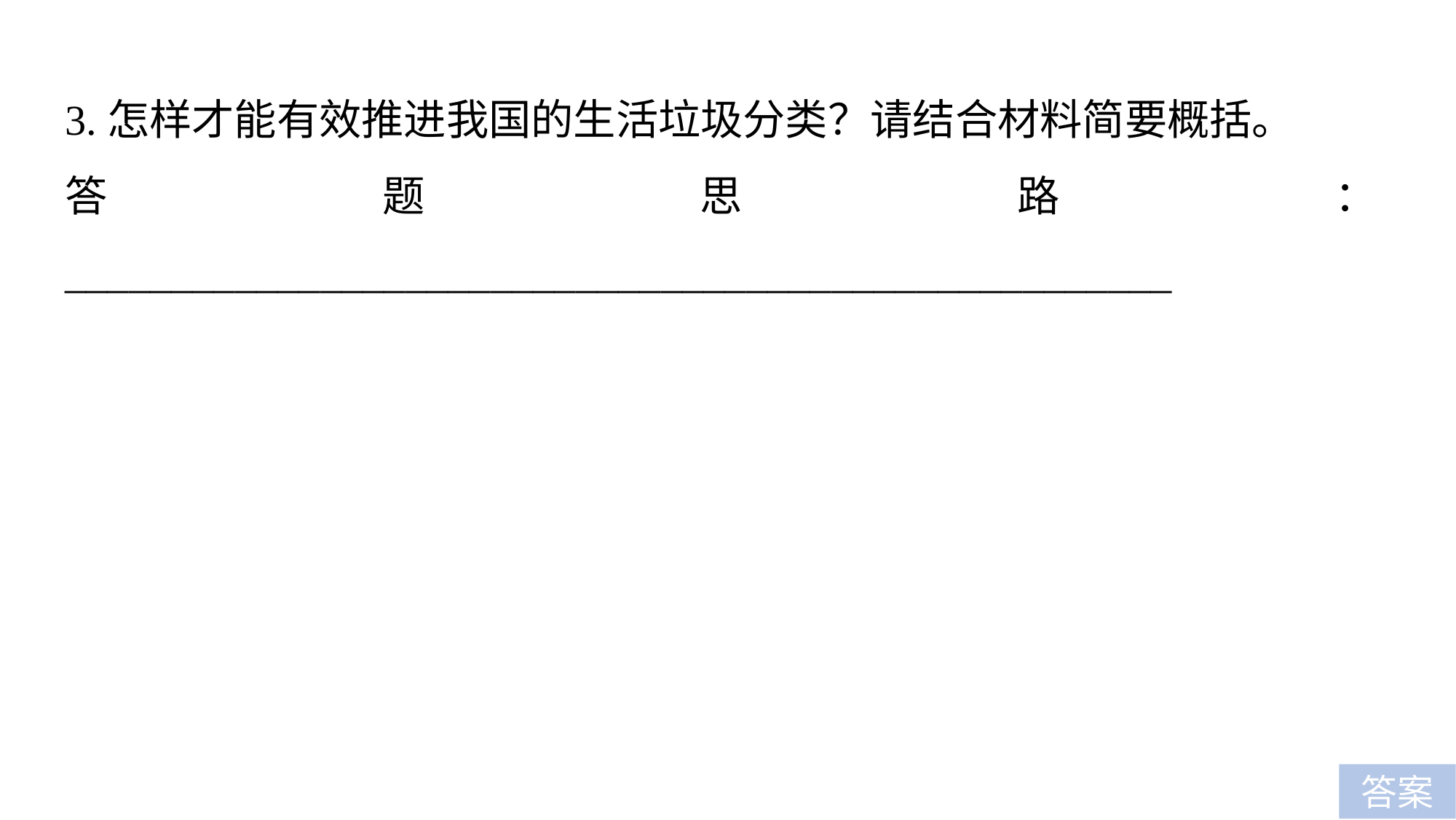

3.怎样才能有效推进我国的生活垃圾分类？请结合材料简要概括。
答题思路：____________________________________________________
答案